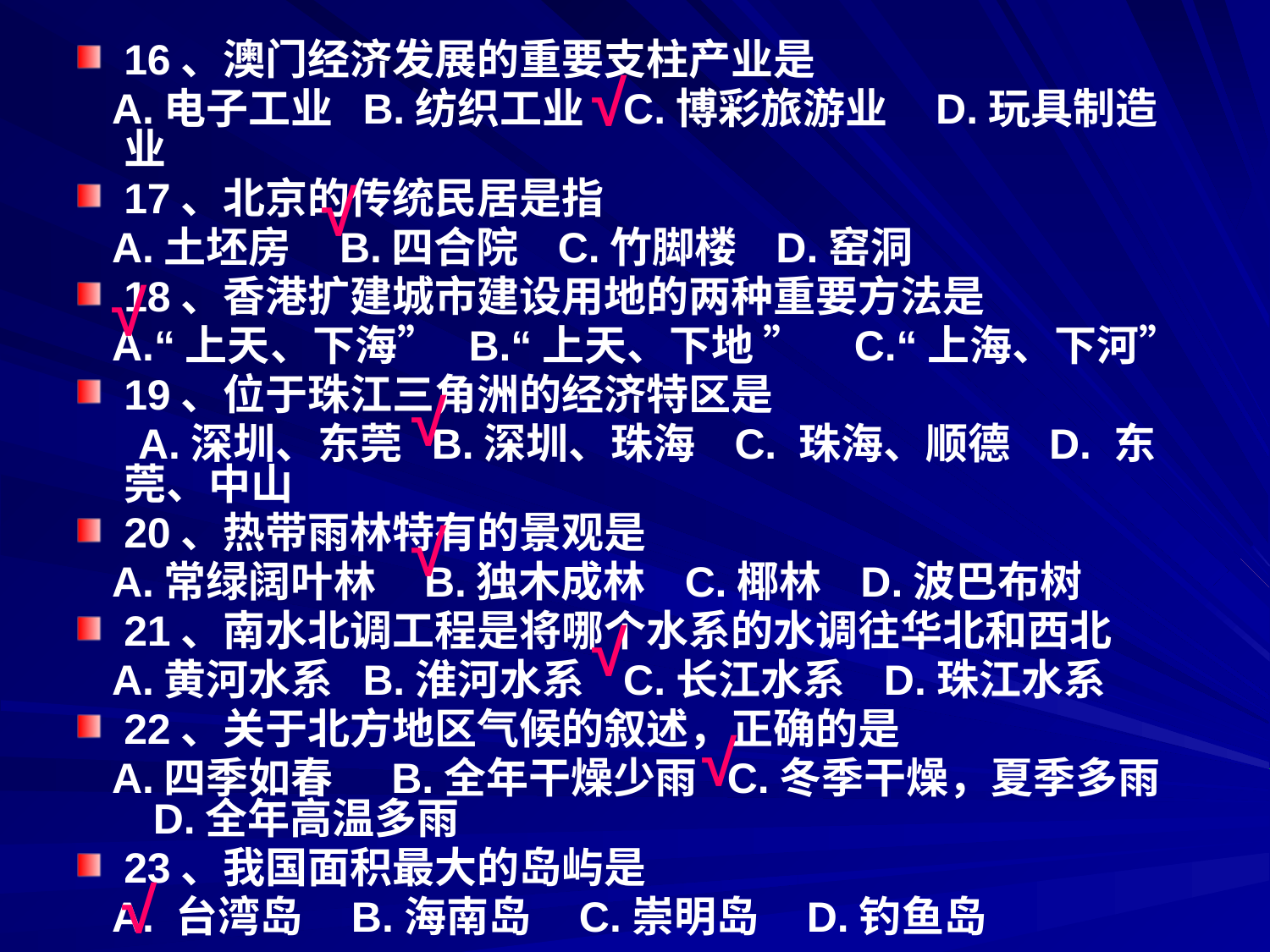

16、澳门经济发展的重要支柱产业是
   A.电子工业  B.纺织工业   C.博彩旅游业    D.玩具制造业
17、北京的传统民居是指
   A.土坯房    B.四合院   C.竹脚楼   D.窑洞
18、香港扩建城市建设用地的两种重要方法是
   A.“上天、下海”  B.“上天、下地 ”    C.“上海、下河”
19、位于珠江三角洲的经济特区是
　 A.深圳、东莞  B.深圳、珠海   C. 珠海、顺德   D. 东莞、中山
20、热带雨林特有的景观是
   A.常绿阔叶林    B.独木成林   C.椰林   D.波巴布树
21、南水北调工程是将哪个水系的水调往华北和西北
   A.黄河水系  B.淮河水系   C.长江水系   D.珠江水系
22、关于北方地区气候的叙述，正确的是
   A.四季如春     B.全年干燥少雨  C.冬季干燥，夏季多雨      D.全年高温多雨
23、我国面积最大的岛屿是
   A. 台湾岛    B.海南岛    C.崇明岛    D.钓鱼岛
√
√
√
√
√
√
√
√